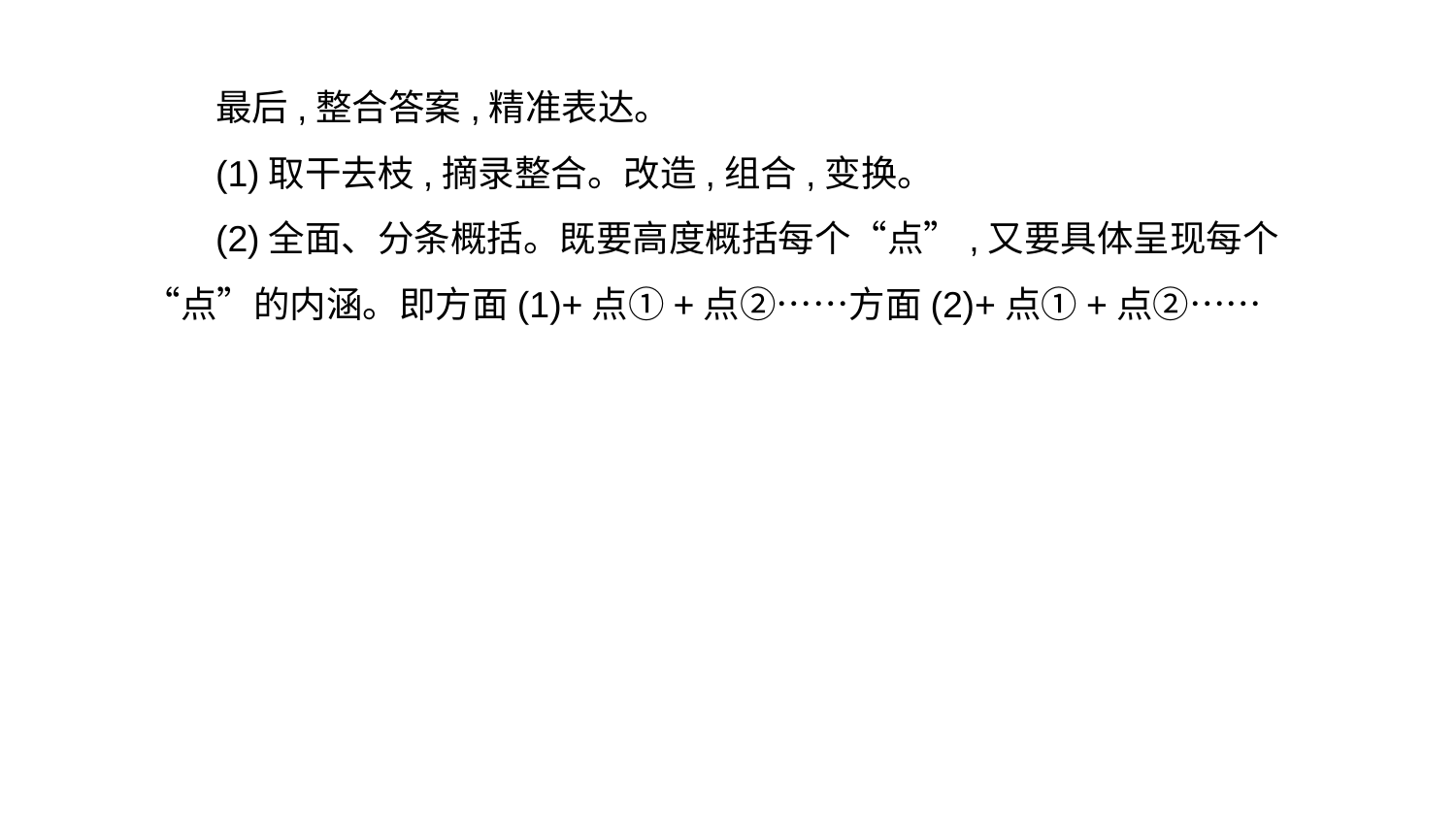

最后,整合答案,精准表达。
(1)取干去枝,摘录整合。改造,组合,变换。
(2)全面、分条概括。既要高度概括每个“点”,又要具体呈现每个“点”的内涵。即方面(1)+点①+点②……方面(2)+点①+点②……